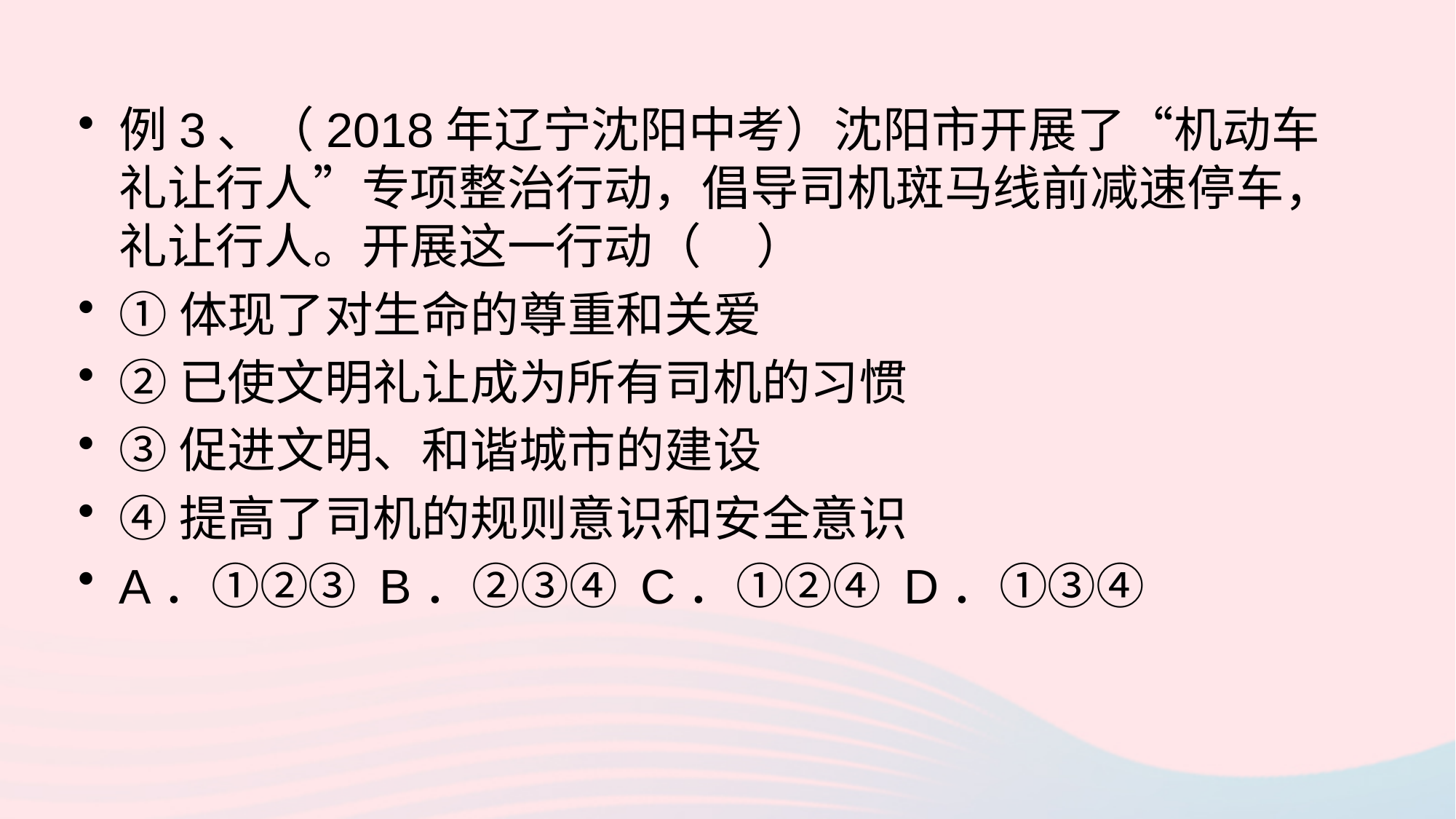

例3、（2018年辽宁沈阳中考）沈阳市开展了“机动车礼让行人”专项整治行动，倡导司机斑马线前减速停车，礼让行人。开展这一行动（     ）
①体现了对生命的尊重和关爱
②已使文明礼让成为所有司机的习惯
③促进文明、和谐城市的建设
④提高了司机的规则意识和安全意识
A．①②③ B．②③④ C．①②④ D．①③④